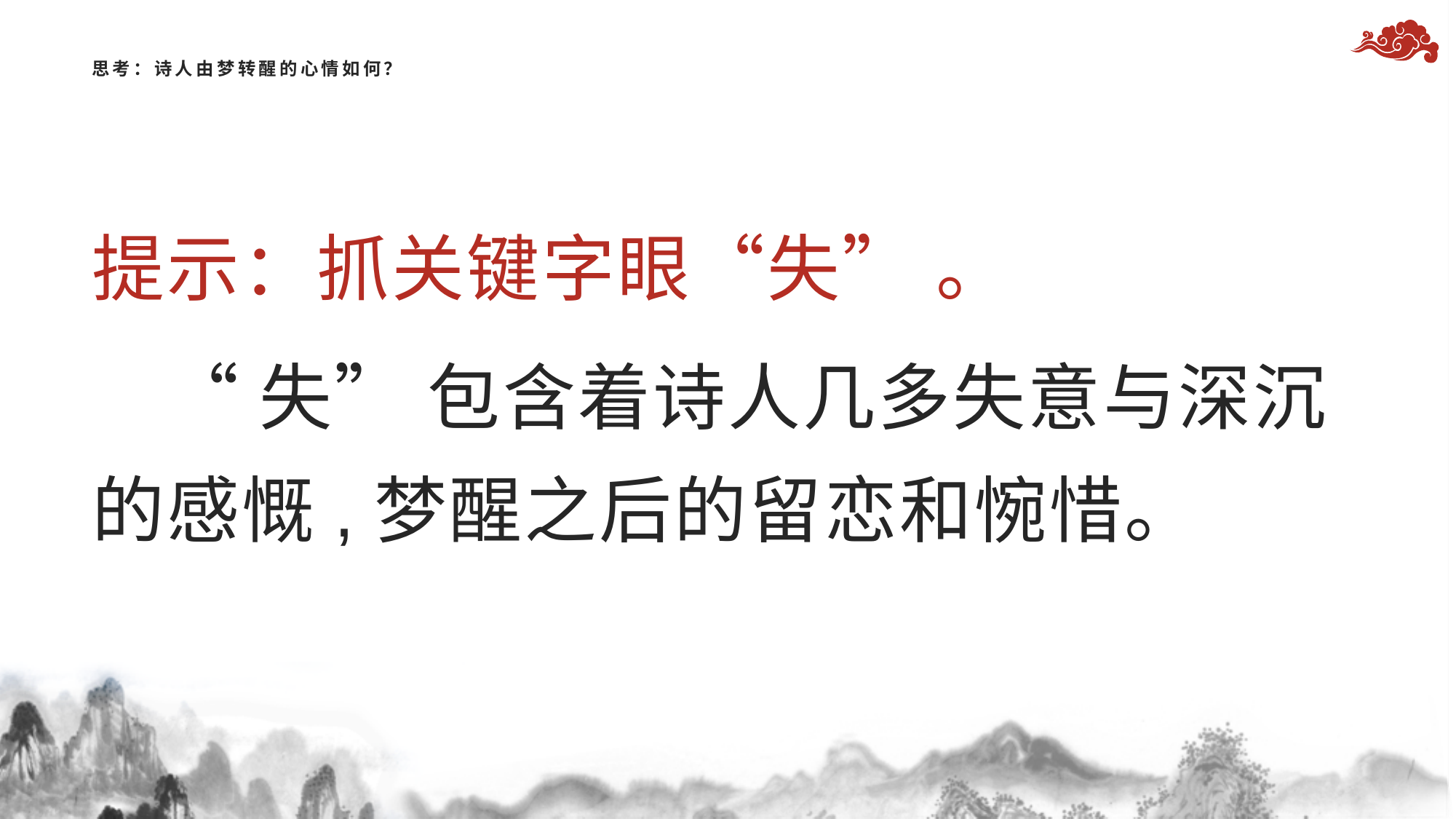

# 思考：诗人由梦转醒的心情如何？
提示：抓关键字眼“失” 。
    “失” 包含着诗人几多失意与深沉的感慨,梦醒之后的留恋和惋惜。